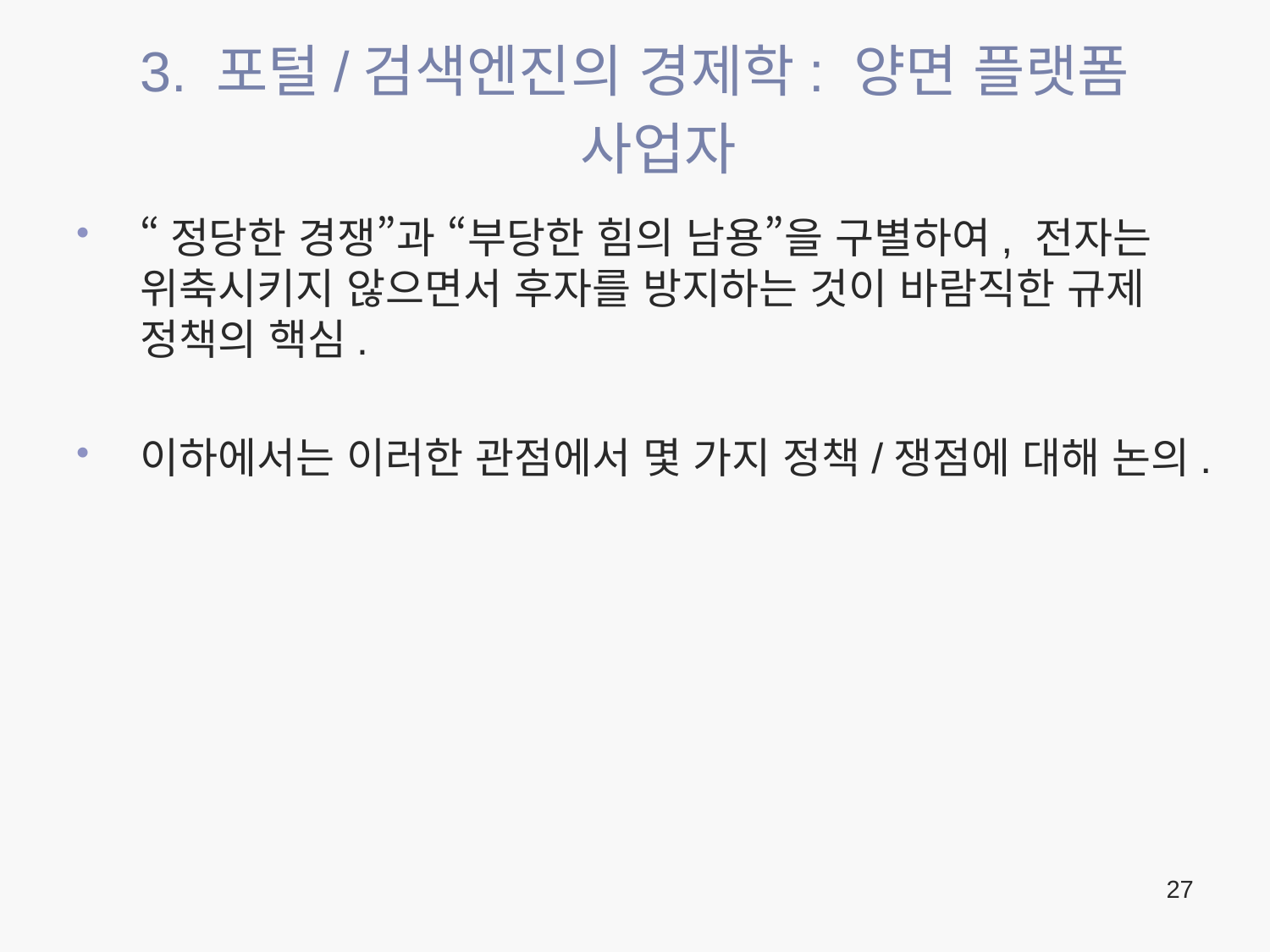

# 3. 포털/검색엔진의 경제학: 양면 플랫폼 사업자
“정당한 경쟁”과 “부당한 힘의 남용”을 구별하여, 전자는 위축시키지 않으면서 후자를 방지하는 것이 바람직한 규제 정책의 핵심.

이하에서는 이러한 관점에서 몇 가지 정책/쟁점에 대해 논의.
27